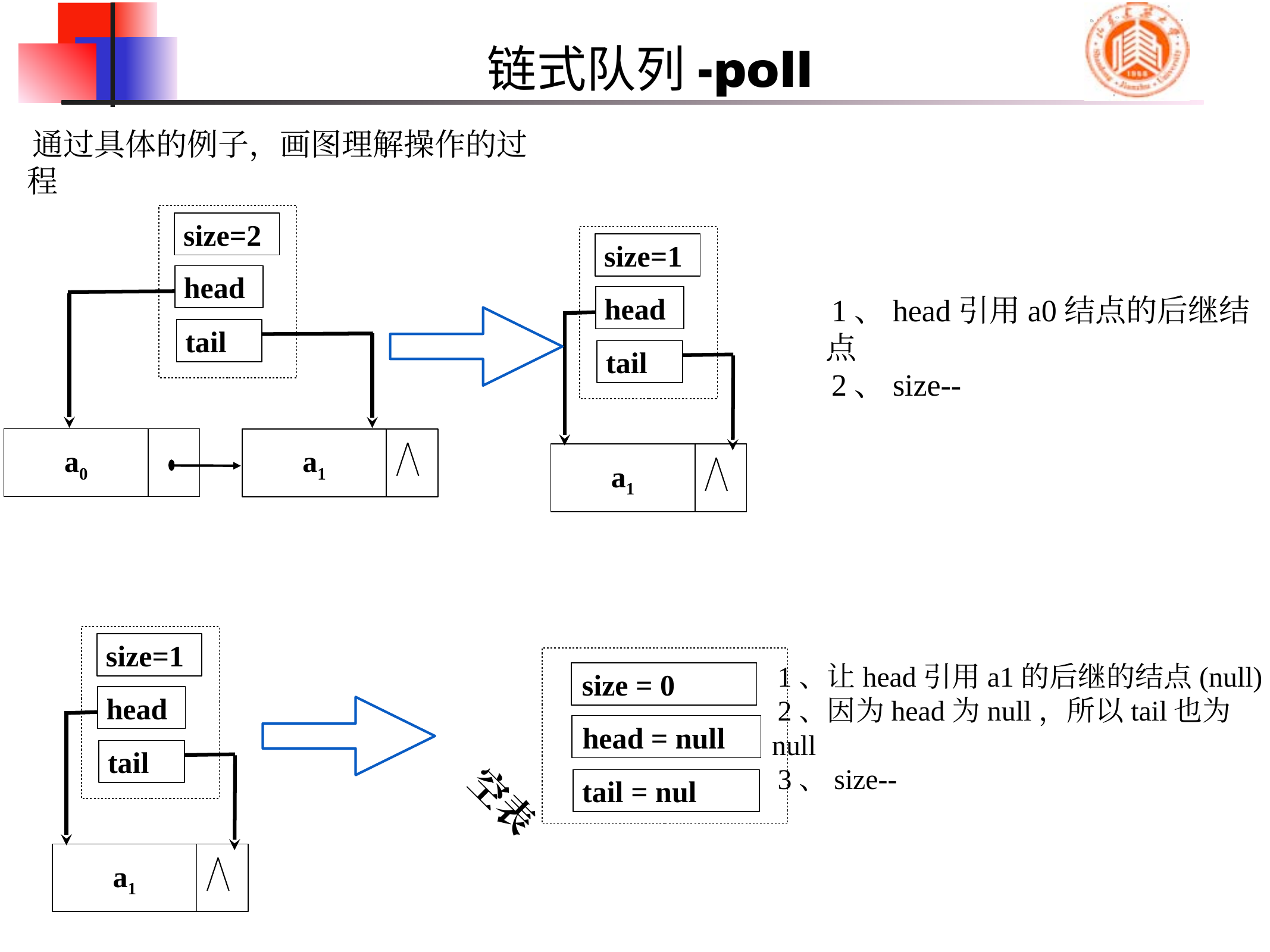

# 链式队列-poll
通过具体的例子，画图理解操作的过程
size=2

head

tail

a0

a1

size=1

head

tail

a1

1、head引用a0结点的后继结点
2、size--

size=1

head

tail

a1

size = 0
head = null
空表

tail = nul
1、让head引用a1的后继的结点(null)
2、因为head为null，所以tail也为null
3、size--